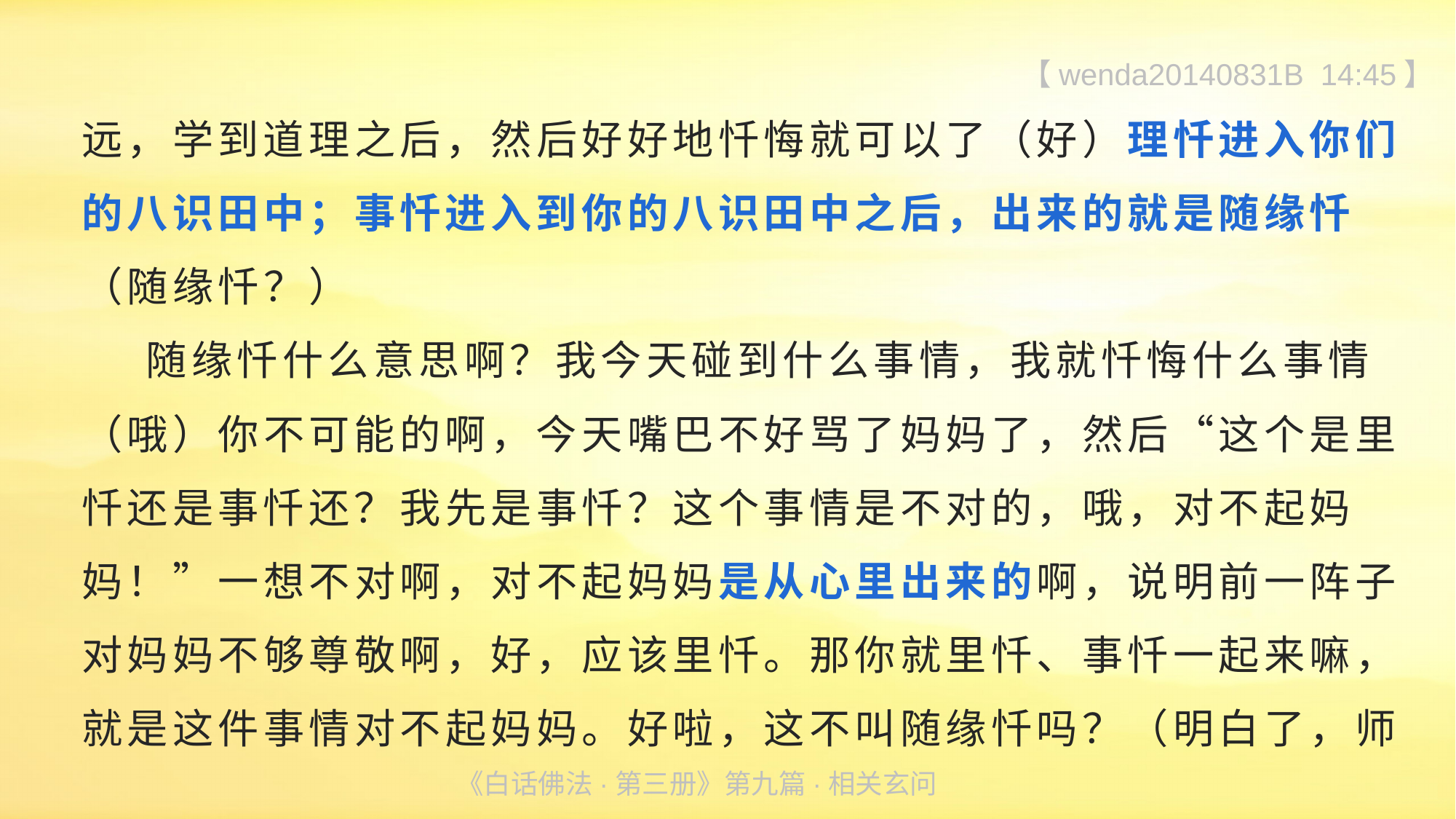

【wenda20140831B  14:45】
远，学到道理之后，然后好好地忏悔就可以了（好）理忏进入你们的八识田中；事忏进入到你的八识田中之后，出来的就是随缘忏（随缘忏？）
    随缘忏什么意思啊？我今天碰到什么事情，我就忏悔什么事情（哦）你不可能的啊，今天嘴巴不好骂了妈妈了，然后“这个是里忏还是事忏还？我先是事忏？这个事情是不对的，哦，对不起妈妈！”一想不对啊，对不起妈妈是从心里出来的啊，说明前一阵子对妈妈不够尊敬啊，好，应该里忏。那你就里忏、事忏一起来嘛，就是这件事情对不起妈妈。好啦，这不叫随缘忏吗？（明白了，师
《白话佛法·第三册》第九篇·相关玄问